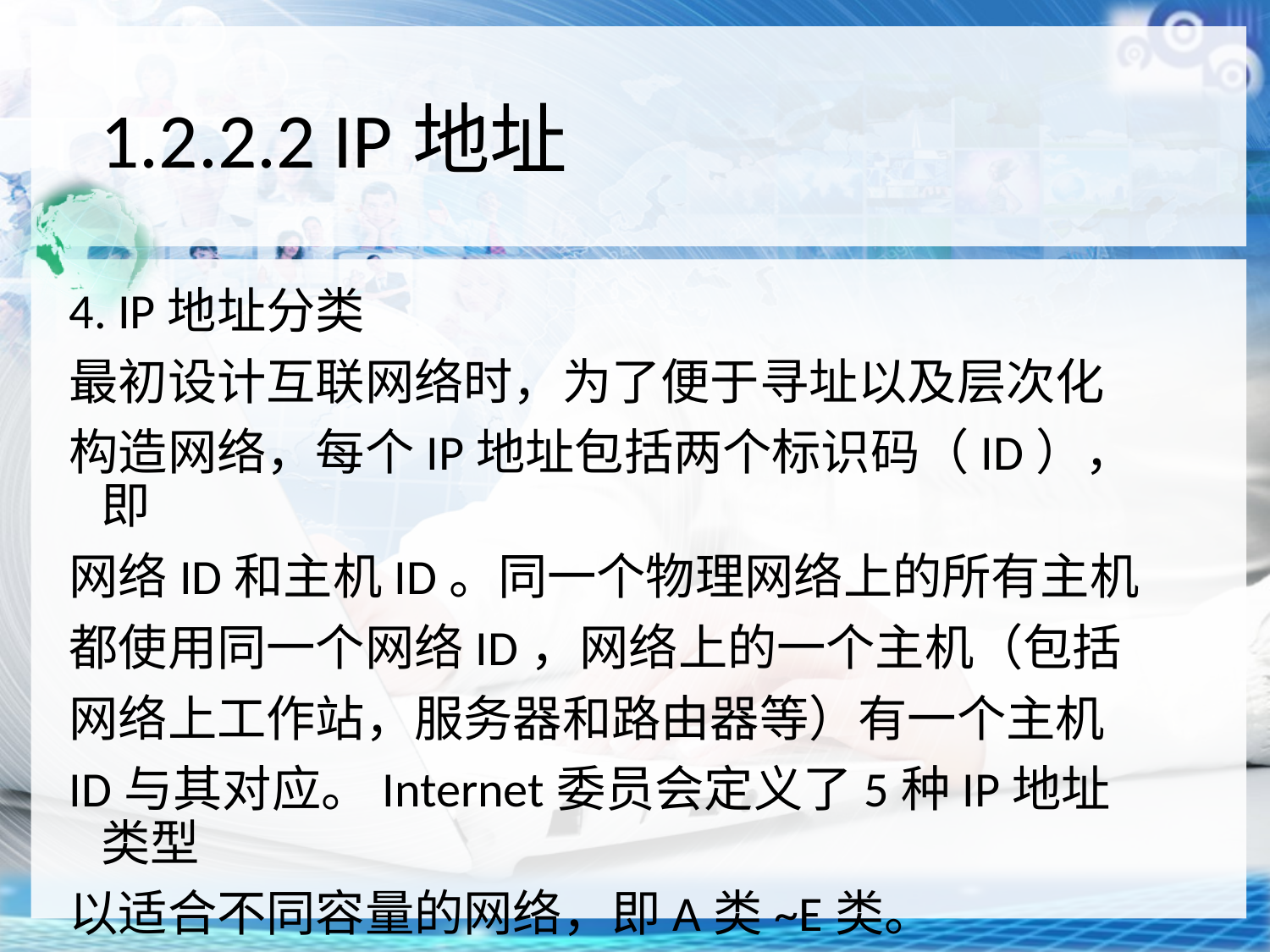

# 1.2.2.2 IP地址
4. IP地址分类
最初设计互联网络时，为了便于寻址以及层次化
构造网络，每个IP地址包括两个标识码（ID），即
网络ID和主机ID。同一个物理网络上的所有主机
都使用同一个网络ID，网络上的一个主机（包括
网络上工作站，服务器和路由器等）有一个主机
ID与其对应。Internet委员会定义了5种IP地址类型
以适合不同容量的网络，即A类~E类。